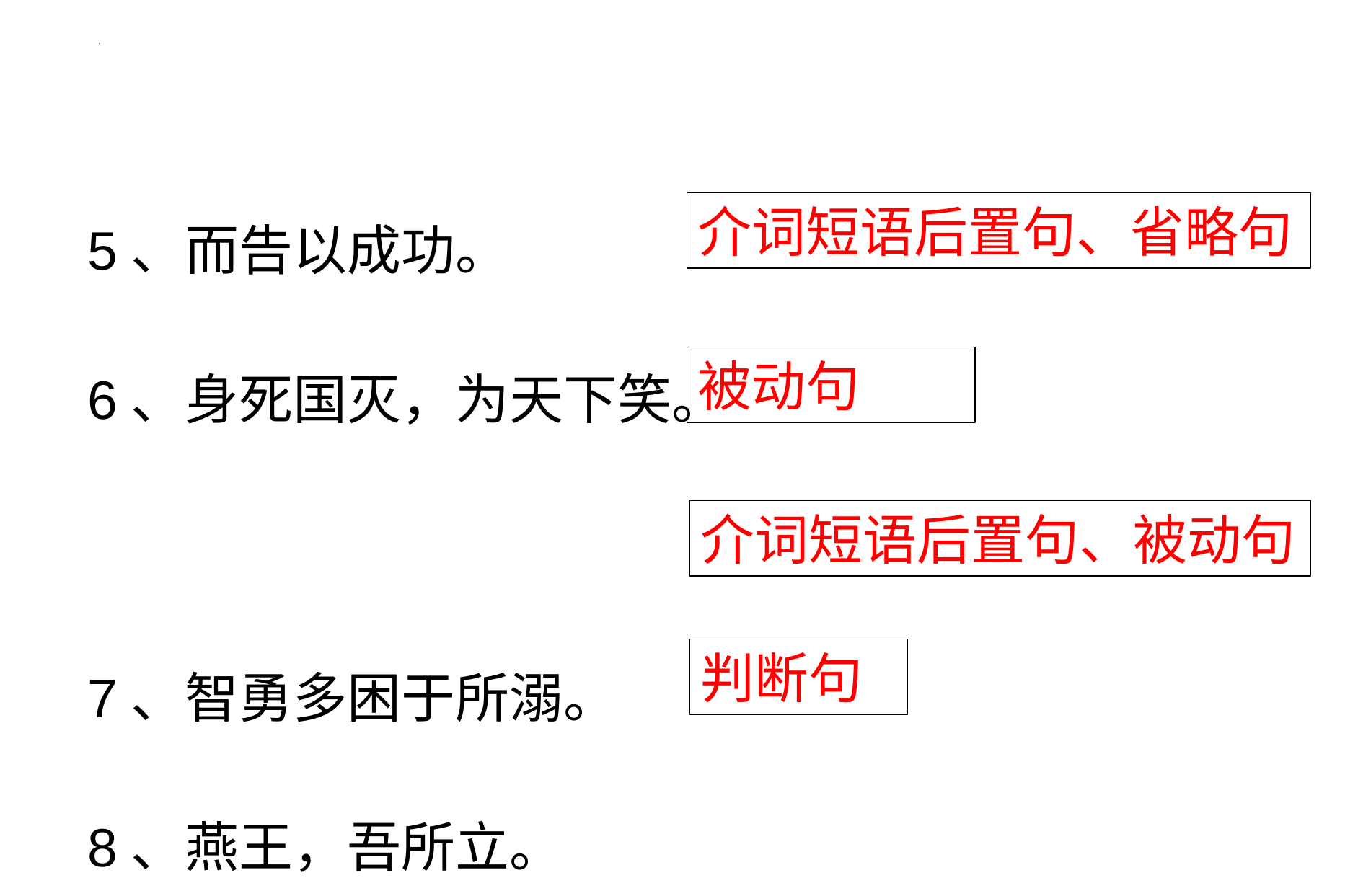

5、而告以成功。
6、身死国灭，为天下笑。
7、智勇多困于所溺。
8、燕王，吾所立。
介词短语后置句、省略句
被动句
介词短语后置句、被动句
判断句